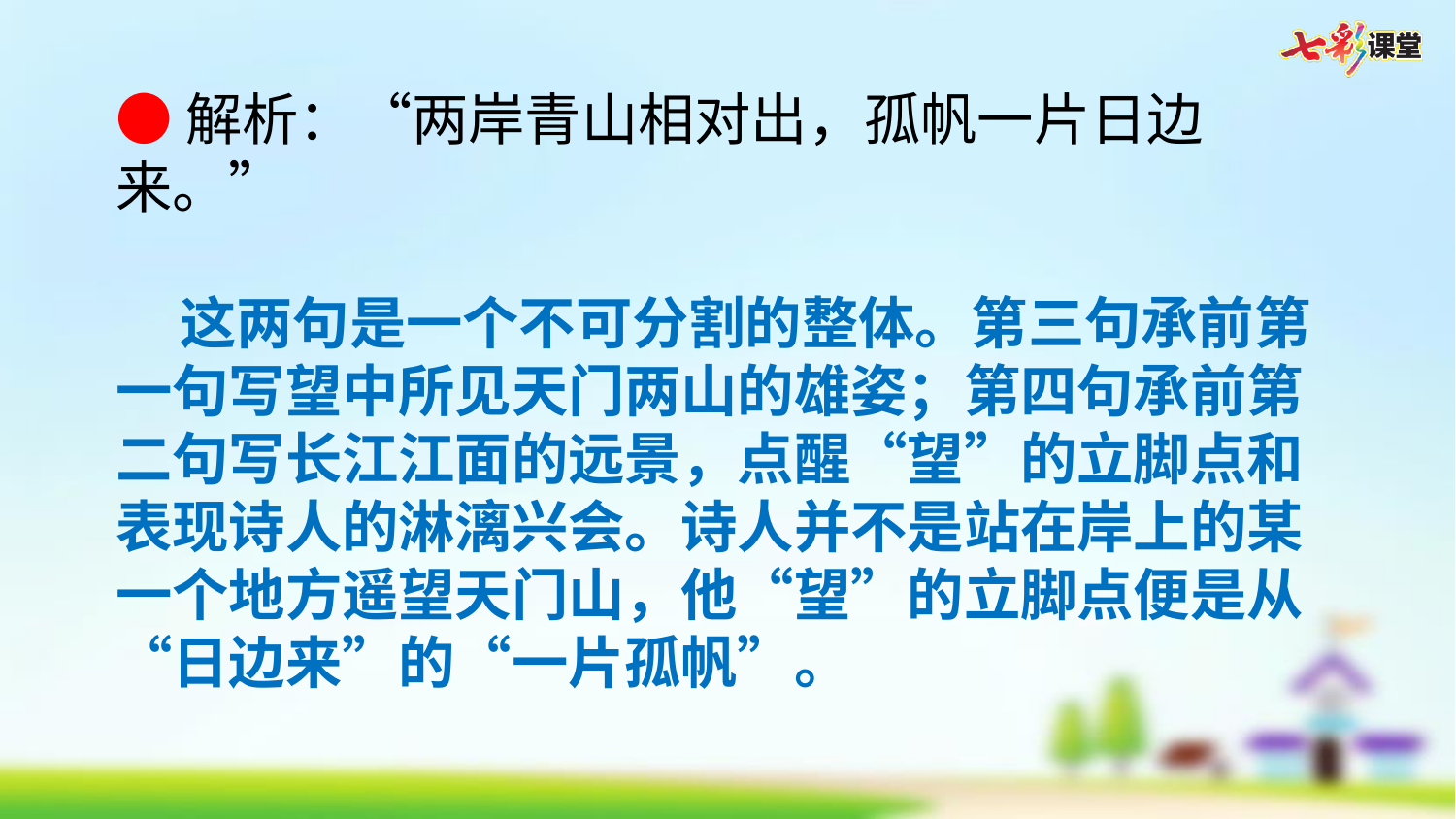

●解析：“两岸青山相对出，孤帆一片日边来。”

    这两句是一个不可分割的整体。第三句承前第一句写望中所见天门两山的雄姿；第四句承前第二句写长江江面的远景，点醒“望”的立脚点和表现诗人的淋漓兴会。诗人并不是站在岸上的某一个地方遥望天门山，他“望”的立脚点便是从“日边来”的“一片孤帆”。